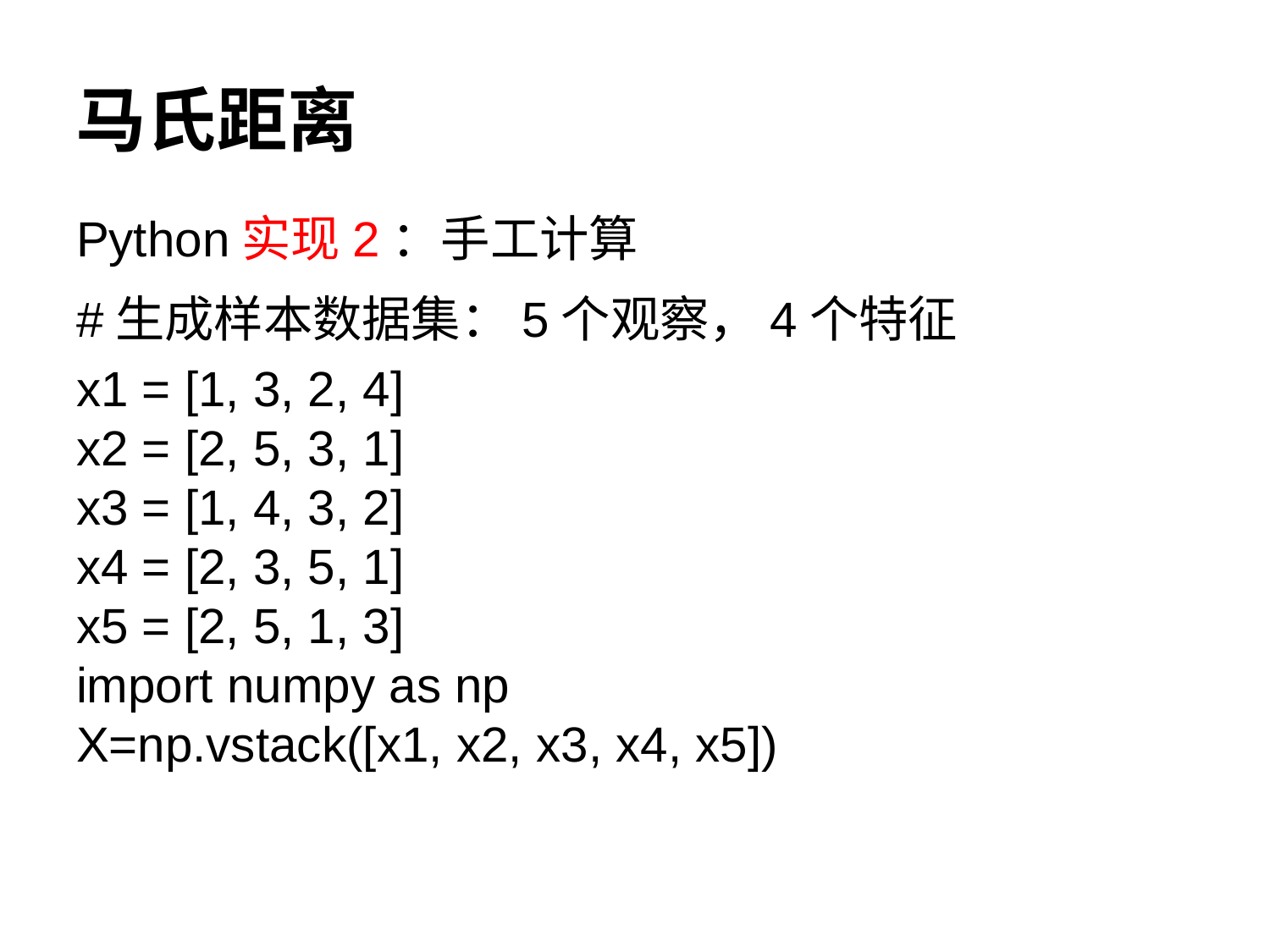

# 马氏距离
Python实现2：手工计算
#生成样本数据集：5个观察，4个特征
x1 = [1, 3, 2, 4]
x2 = [2, 5, 3, 1]
x3 = [1, 4, 3, 2]
x4 = [2, 3, 5, 1]
x5 = [2, 5, 1, 3]
import numpy as np
X=np.vstack([x1, x2, x3, x4, x5])